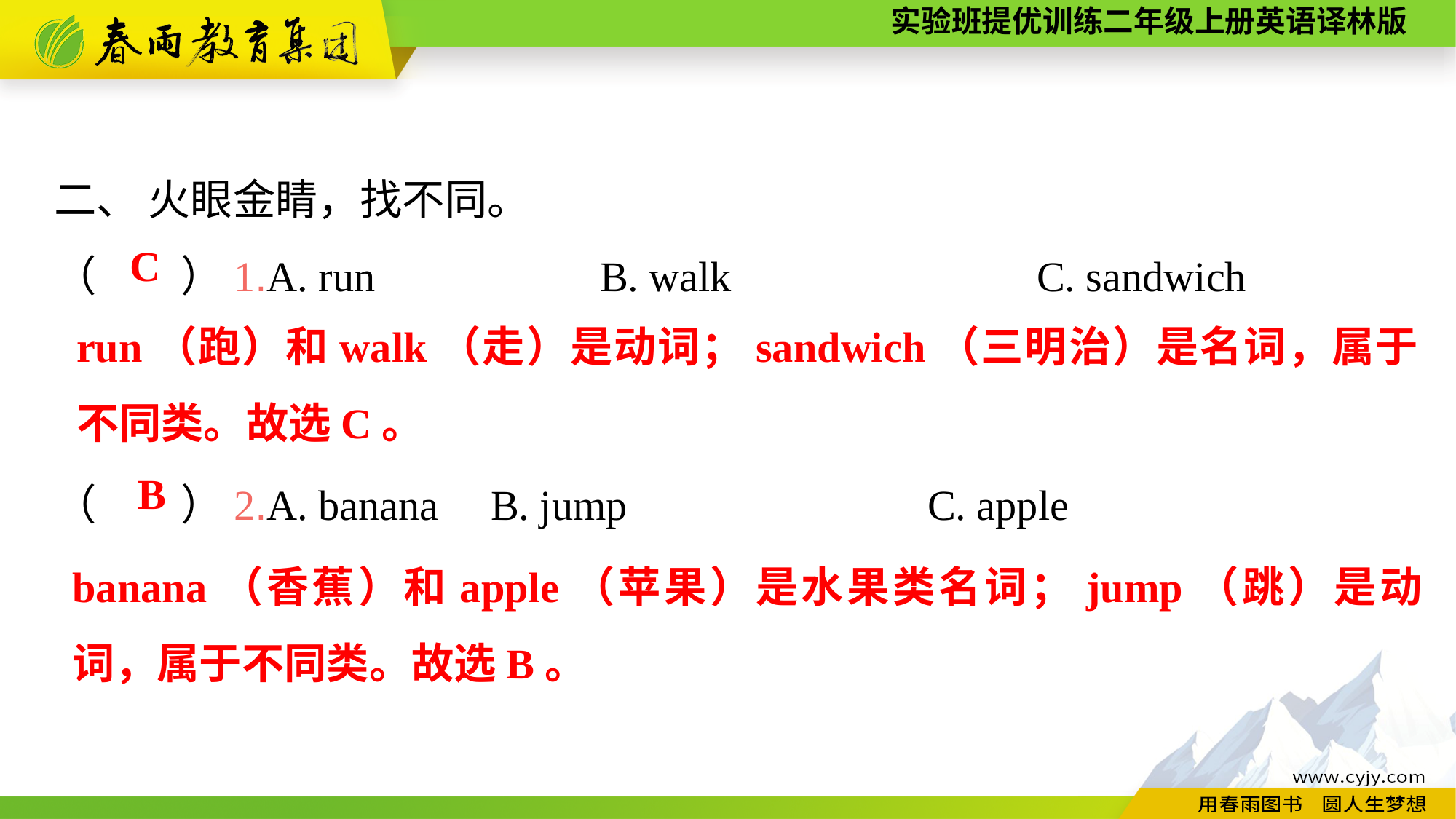

二、 火眼金睛，找不同。
（　　）1.A. run　　　　	B. walk　　　　		C. sandwich

（　　）2.A. banana	B. jump			C. apple
C
run（跑）和walk（走）是动词；sandwich（三明治）是名词，属于不同类。故选C。
B
banana（香蕉）和apple（苹果）是水果类名词；jump（跳）是动词，属于不同类。故选B。